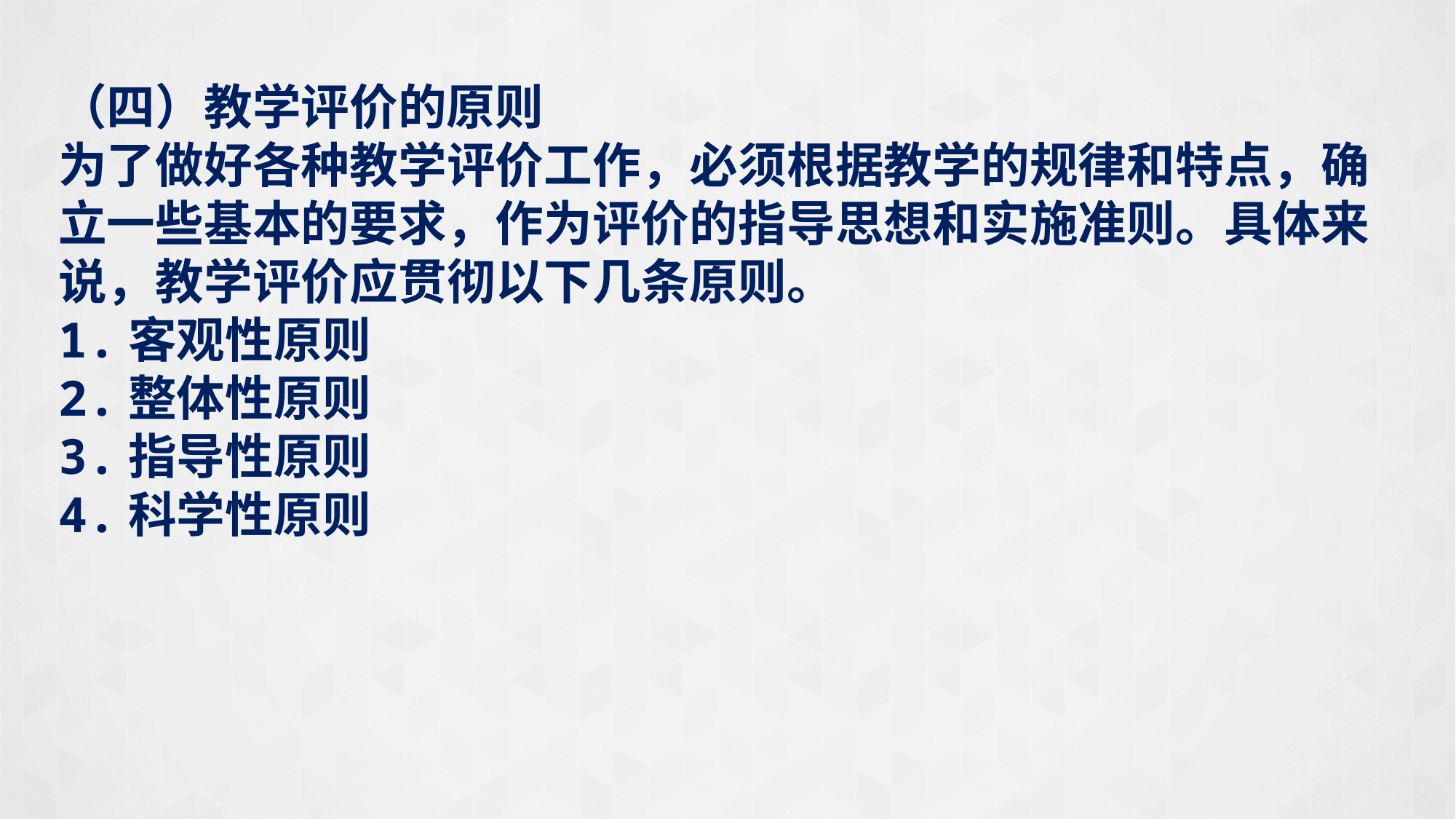

（四）教学评价的原则
为了做好各种教学评价工作，必须根据教学的规律和特点，确立一些基本的要求，作为评价的指导思想和实施准则。具体来说，教学评价应贯彻以下几条原则。
1.客观性原则
2.整体性原则
3.指导性原则
4.科学性原则